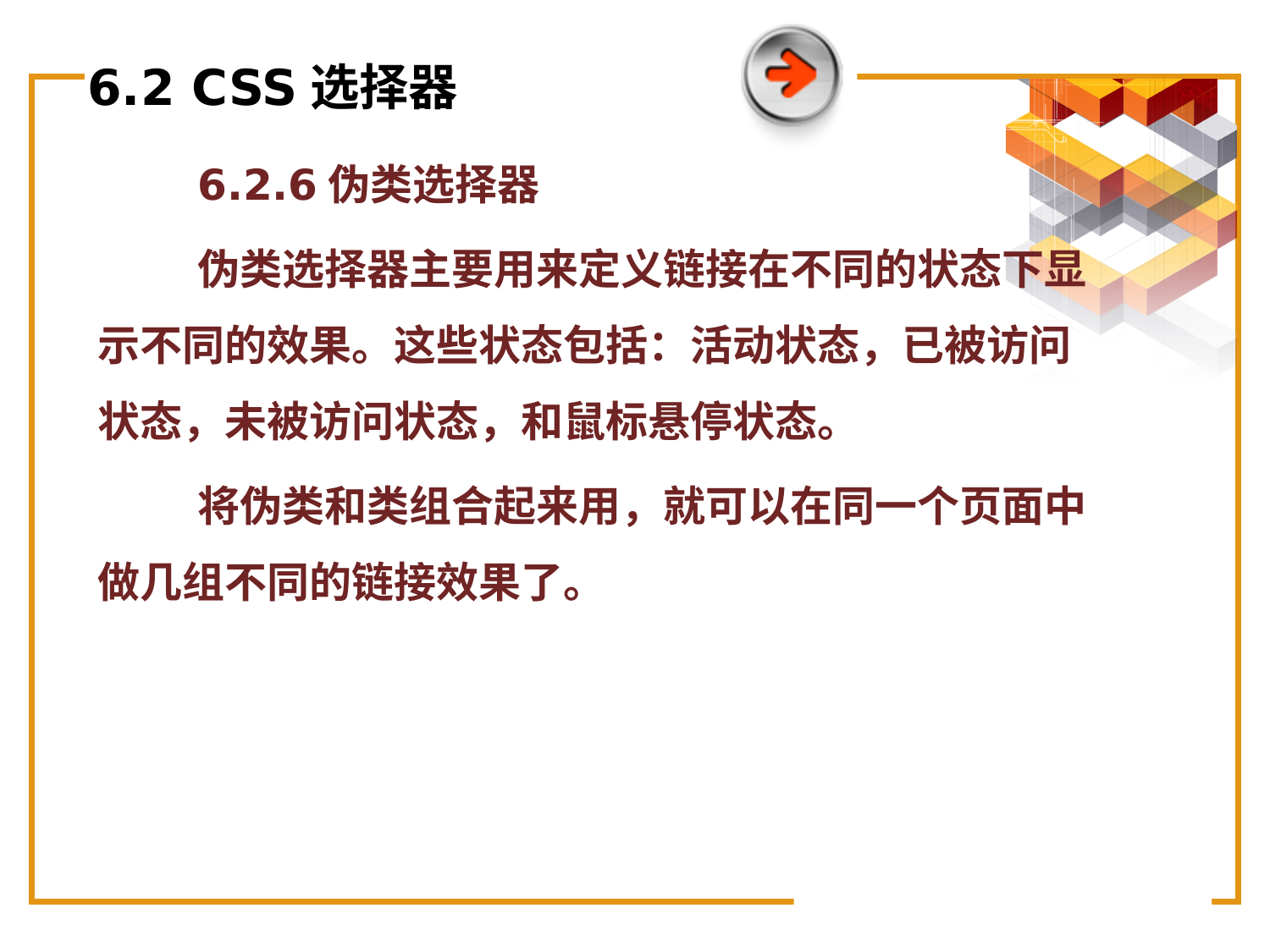

# 6.2 CSS选择器
6.2.6伪类选择器
伪类选择器主要用来定义链接在不同的状态下显示不同的效果。这些状态包括：活动状态，已被访问状态，未被访问状态，和鼠标悬停状态。
将伪类和类组合起来用，就可以在同一个页面中做几组不同的链接效果了。